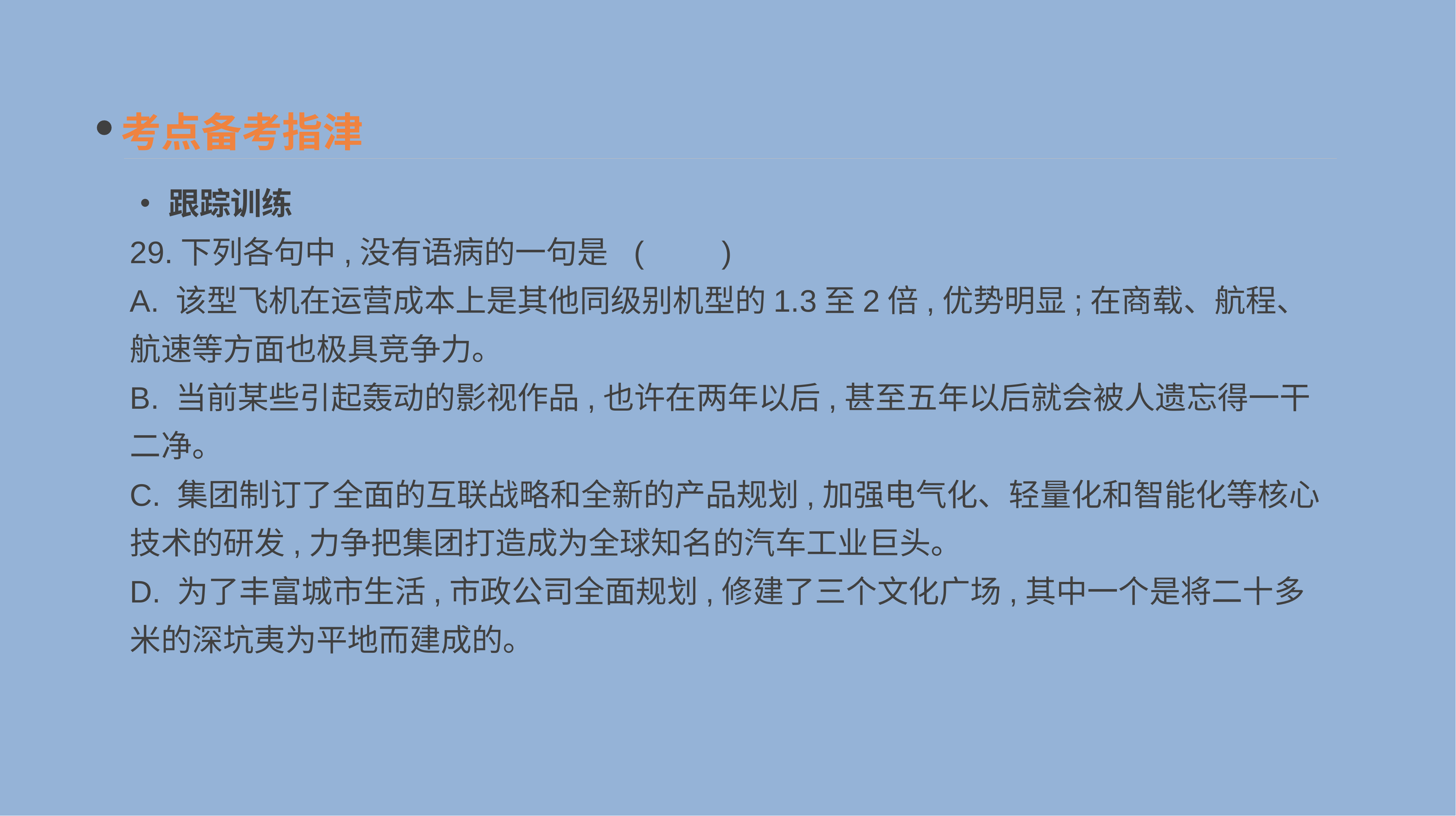

考点备考指津

•跟踪训练
29.下列各句中,没有语病的一句是	(　　)
A. 该型飞机在运营成本上是其他同级别机型的1.3至2倍,优势明显;在商载、航程、航速等方面也极具竞争力。
B. 当前某些引起轰动的影视作品,也许在两年以后,甚至五年以后就会被人遗忘得一干二净。
C. 集团制订了全面的互联战略和全新的产品规划,加强电气化、轻量化和智能化等核心技术的研发,力争把集团打造成为全球知名的汽车工业巨头。
D. 为了丰富城市生活,市政公司全面规划,修建了三个文化广场,其中一个是将二十多米的深坑夷为平地而建成的。